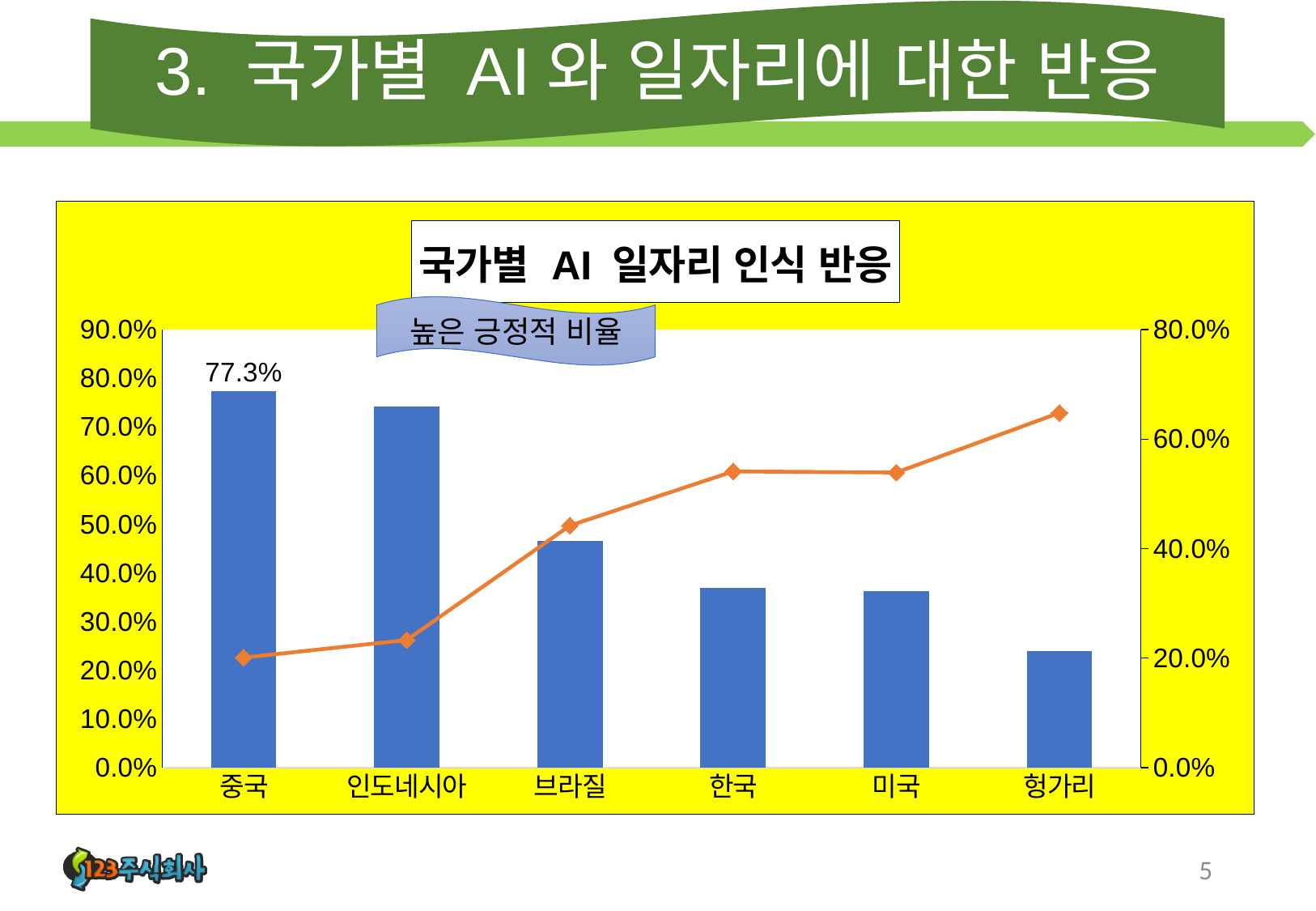

# 3. 국가별 AI와 일자리에 대한 반응

### Chart: 국가별 AI 일자리 인식 반응

| Category | 긍정적 | 부정적 |
|---|---|---|
| 중국 | 0.773 | 0.201 |
| 인도네시아 | 0.742 | 0.233 |
| 브라질 | 0.465 | 0.442 |
| 한국 | 0.37 | 0.541 |
| 미국 | 0.362 | 0.539 |
| 헝가리 | 0.24 | 0.648 |
높은 긍정적 비율
5